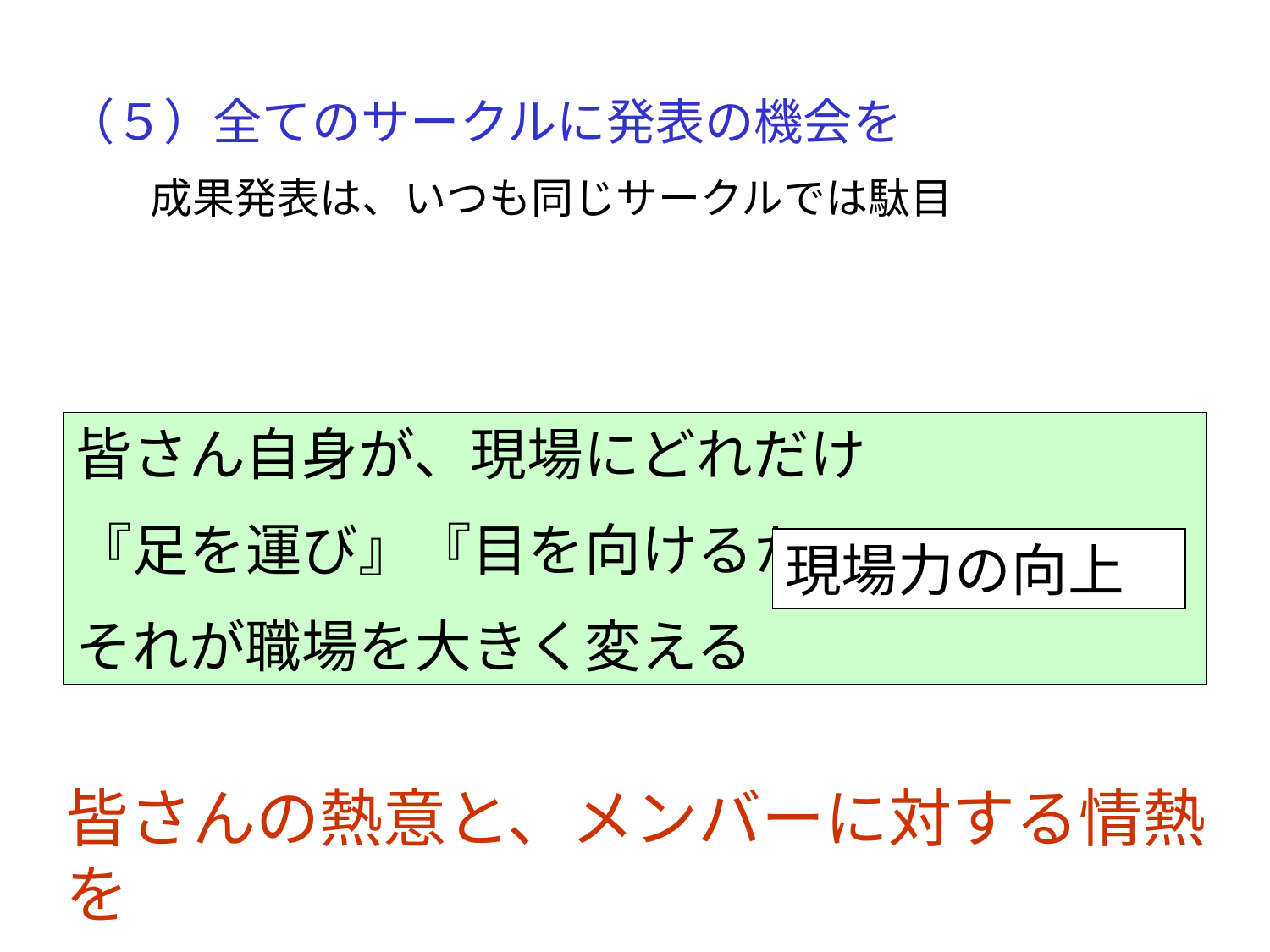

（５）全てのサークルに発表の機会を
　　成果発表は、いつも同じサークルでは駄目
皆さん自身が、現場にどれだけ
『足を運び』『目を向けるか』
それが職場を大きく変える
現場力の向上
皆さんの熱意と、メンバーに対する情熱を